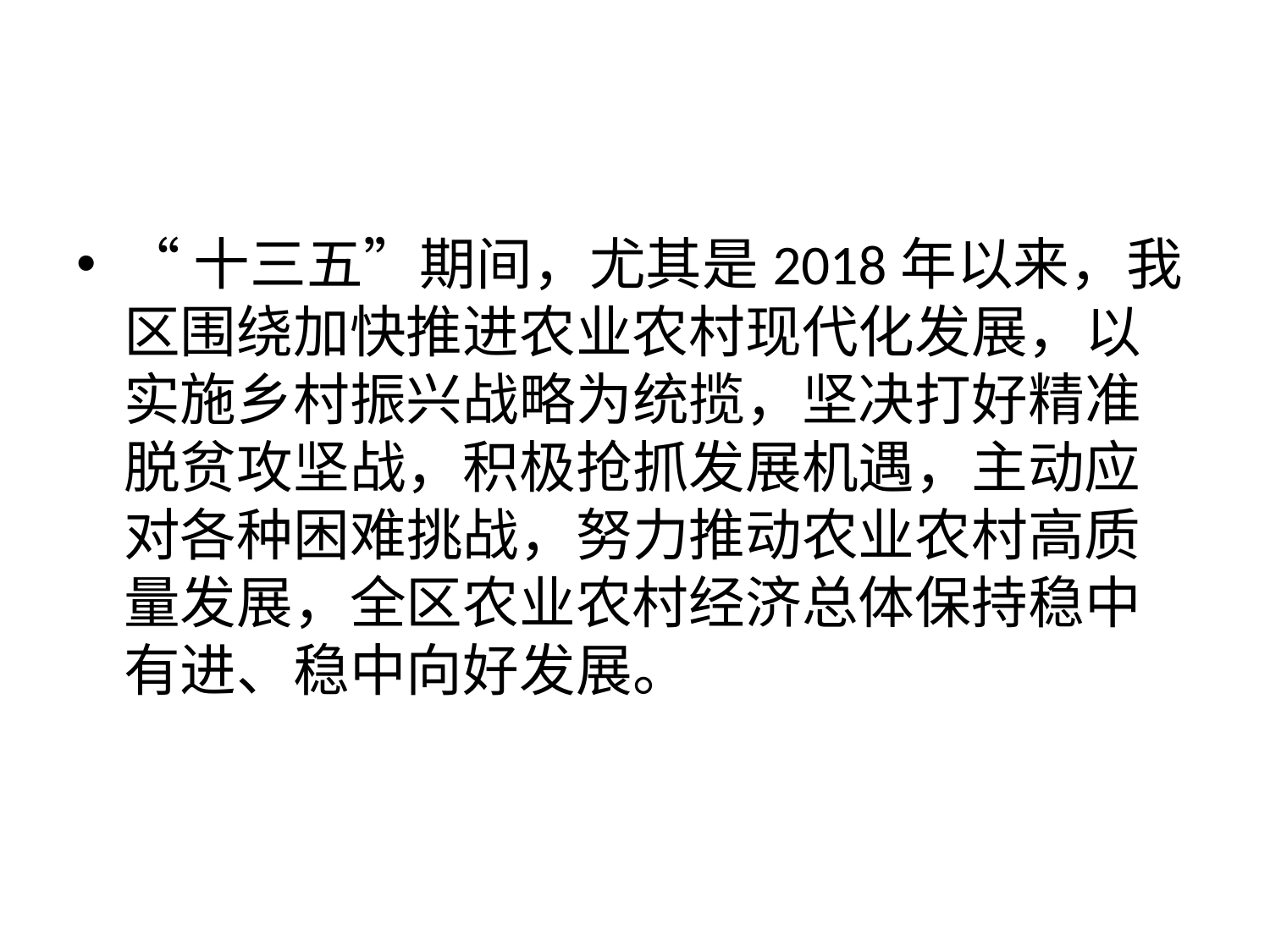

#
“十三五”期间，尤其是2018年以来，我区围绕加快推进农业农村现代化发展，以实施乡村振兴战略为统揽，坚决打好精准脱贫攻坚战，积极抢抓发展机遇，主动应对各种困难挑战，努力推动农业农村高质量发展，全区农业农村经济总体保持稳中有进、稳中向好发展。